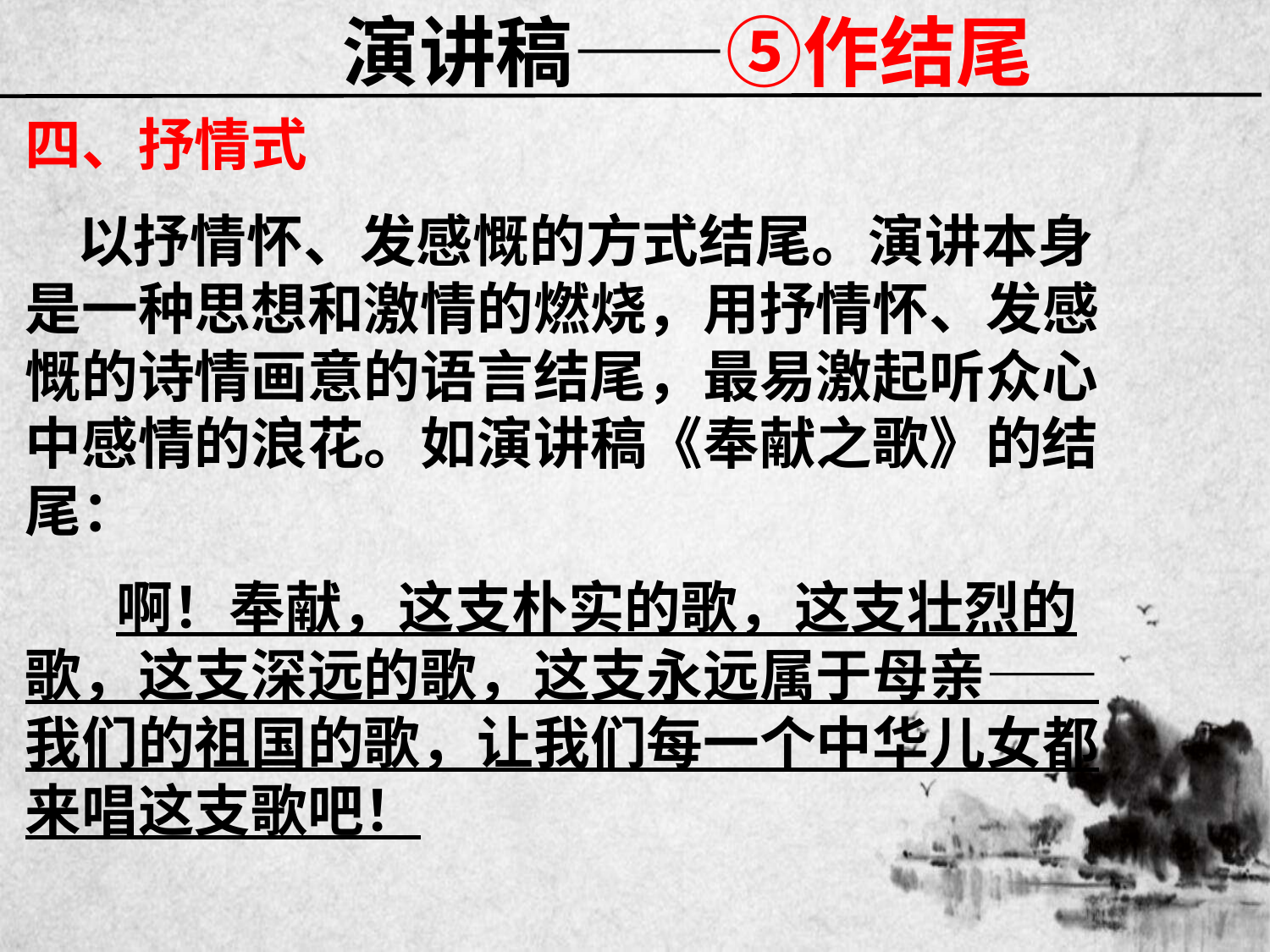

# 演讲稿——⑤作结尾
四、抒情式
   以抒情怀、发感慨的方式结尾。演讲本身是一种思想和激情的燃烧，用抒情怀、发感慨的诗情画意的语言结尾，最易激起听众心中感情的浪花。如演讲稿《奉献之歌》的结尾：
      啊！奉献，这支朴实的歌，这支壮烈的歌，这支深远的歌，这支永远属于母亲——我们的祖国的歌，让我们每一个中华儿女都来唱这支歌吧！